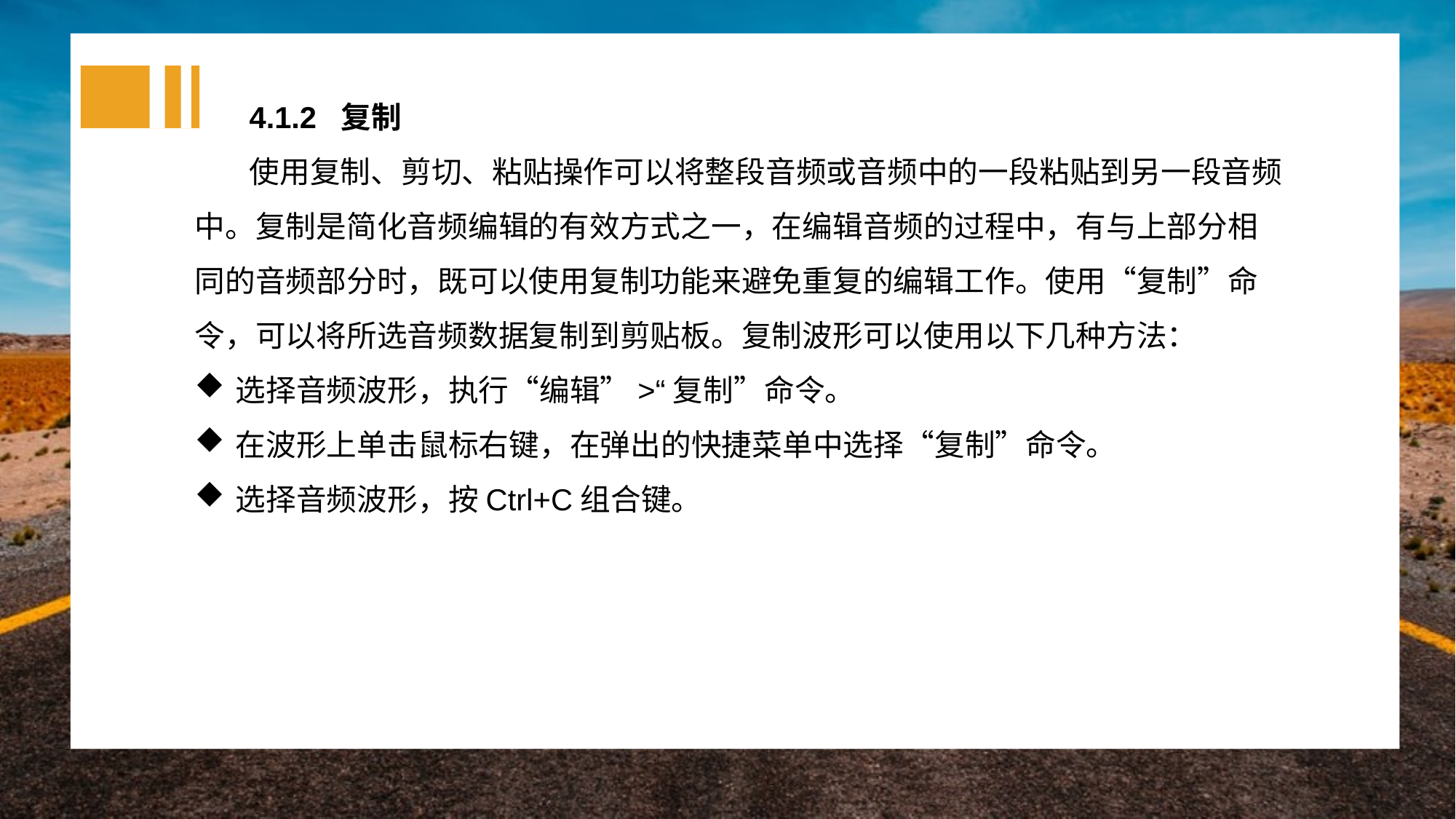

4.1.2  复制
使用复制、剪切、粘贴操作可以将整段音频或音频中的一段粘贴到另一段音频中。复制是简化音频编辑的有效方式之一，在编辑音频的过程中，有与上部分相同的音频部分时，既可以使用复制功能来避免重复的编辑工作。使用“复制”命令，可以将所选音频数据复制到剪贴板。复制波形可以使用以下几种方法：
选择音频波形，执行“编辑”>“复制”命令。
在波形上单击鼠标右键，在弹出的快捷菜单中选择“复制”命令。
选择音频波形，按Ctrl+C组合键。